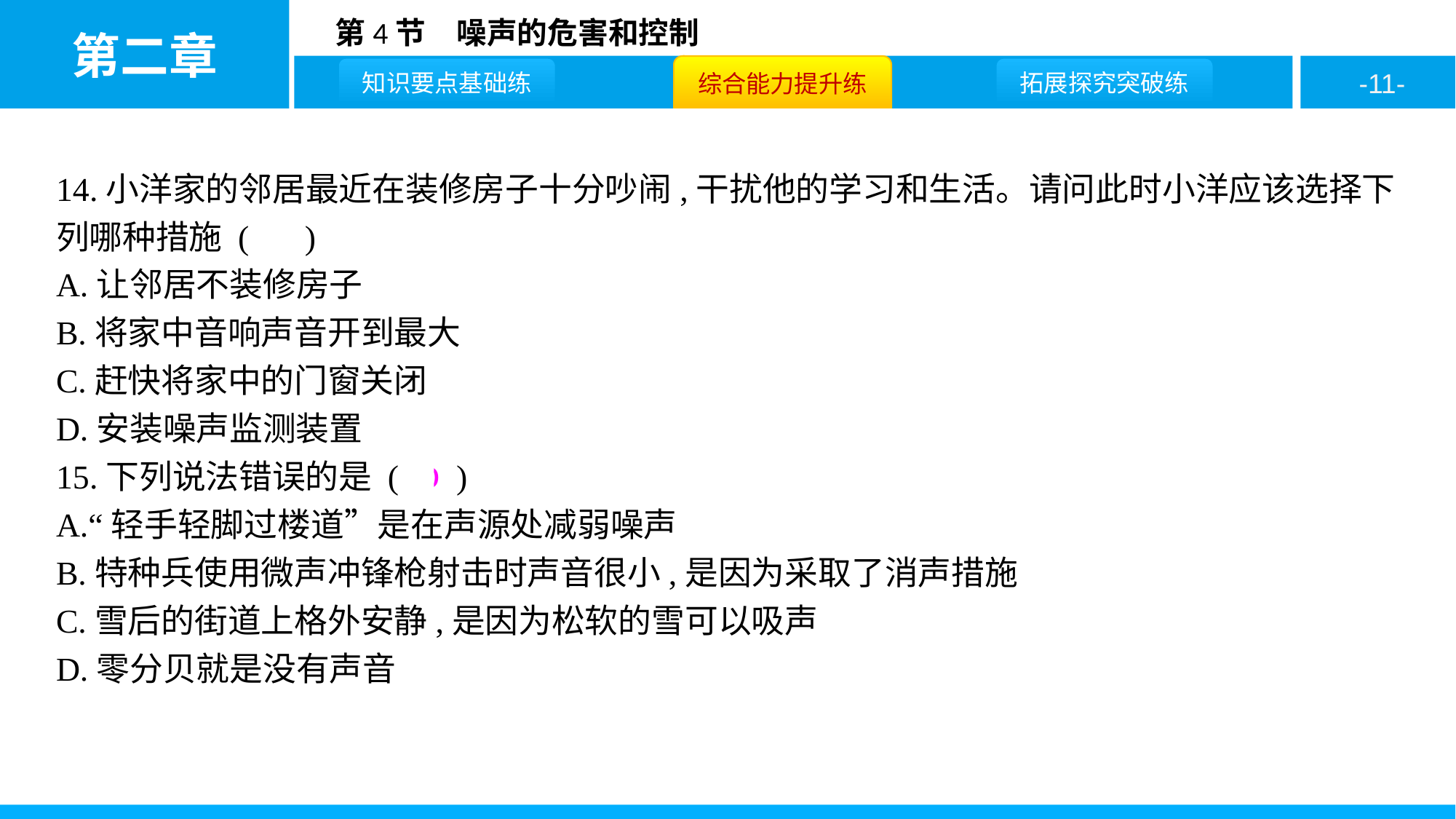

14.小洋家的邻居最近在装修房子十分吵闹,干扰他的学习和生活。请问此时小洋应该选择下列哪种措施 (  C  )
A.让邻居不装修房子
B.将家中音响声音开到最大
C.赶快将家中的门窗关闭
D.安装噪声监测装置
15.下列说法错误的是 (  D  )
A.“轻手轻脚过楼道”是在声源处减弱噪声
B.特种兵使用微声冲锋枪射击时声音很小,是因为采取了消声措施
C.雪后的街道上格外安静,是因为松软的雪可以吸声
D.零分贝就是没有声音